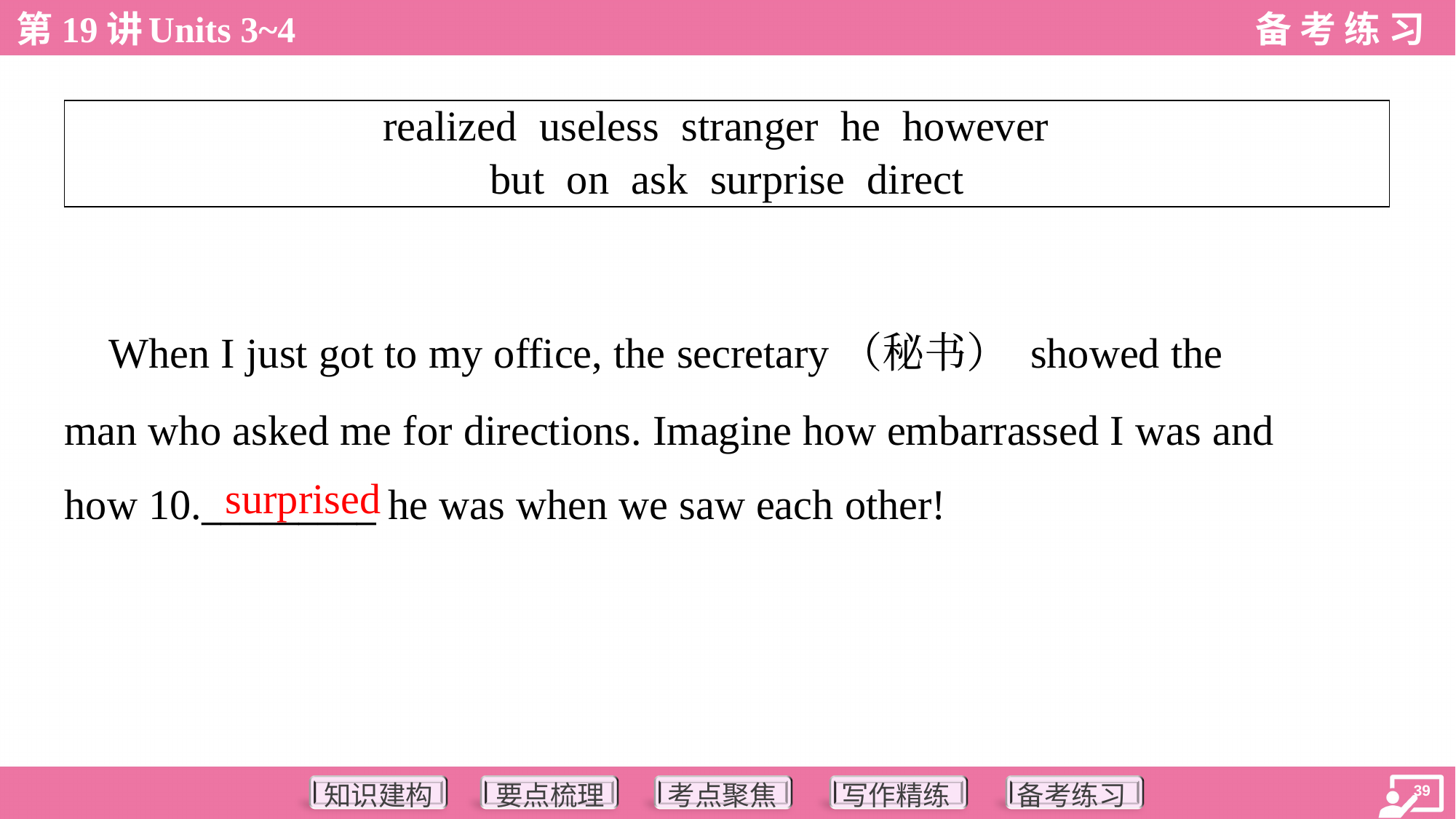

| realized useless stranger he however but on ask surprise direct |
| --- |
    When I just got to my office, the secretary（秘书） showed the
man who asked me for directions. Imagine how embarrassed I was and
how 10._________ he was when we saw each other!
surprised